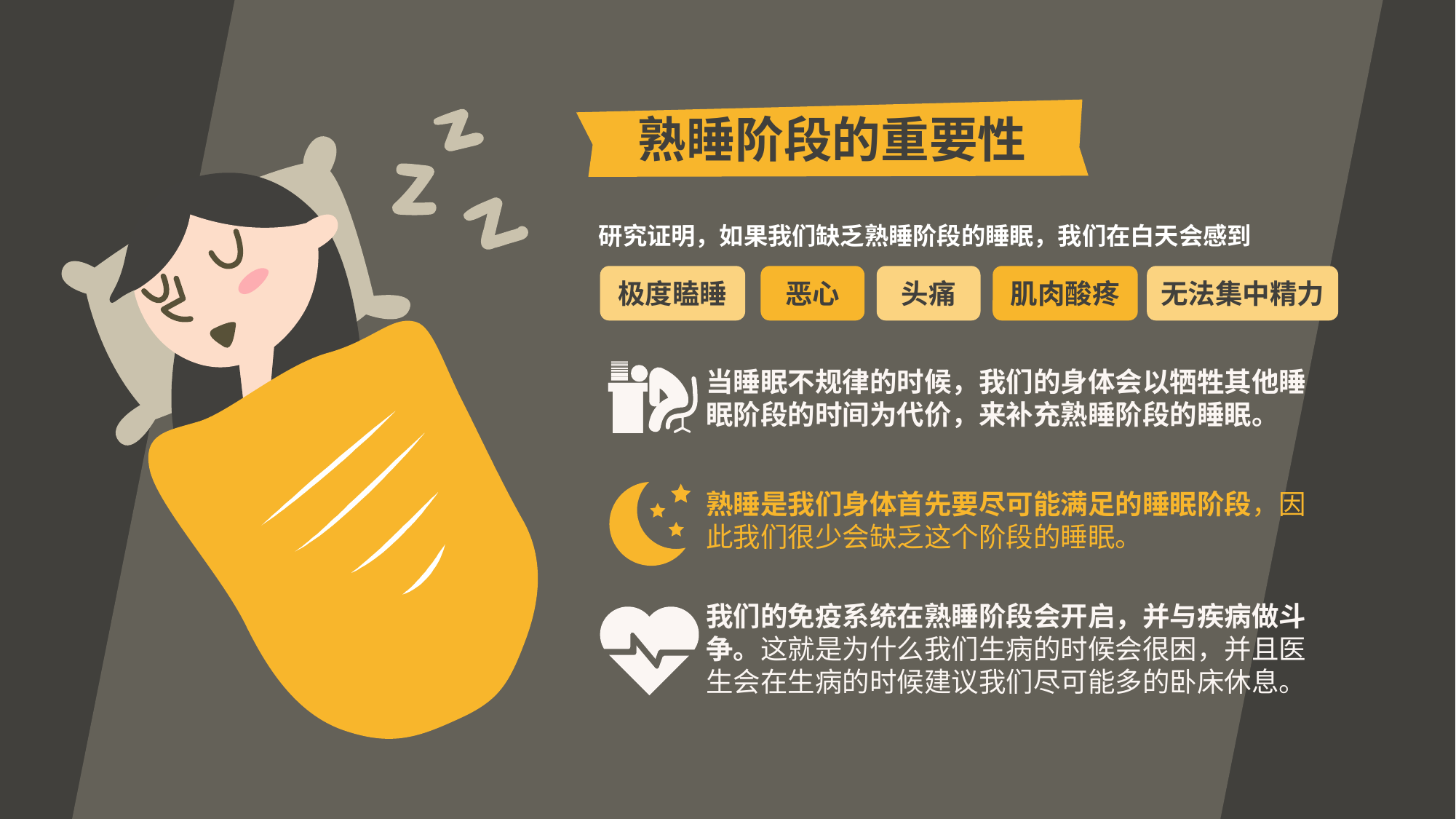

熟睡阶段的重要性

研究证明，如果我们缺乏熟睡阶段的睡眠，我们在白天会感到
极度瞌睡
恶心
头痛
肌肉酸疼
无法集中精力
当睡眠不规律的时候，我们的身体会以牺牲其他睡眠阶段的时间为代价，来补充熟睡阶段的睡眠。

熟睡是我们身体首先要尽可能满足的睡眠阶段，因此我们很少会缺乏这个阶段的睡眠。

我们的免疫系统在熟睡阶段会开启，并与疾病做斗争。这就是为什么我们生病的时候会很困，并且医生会在生病的时候建议我们尽可能多的卧床休息。